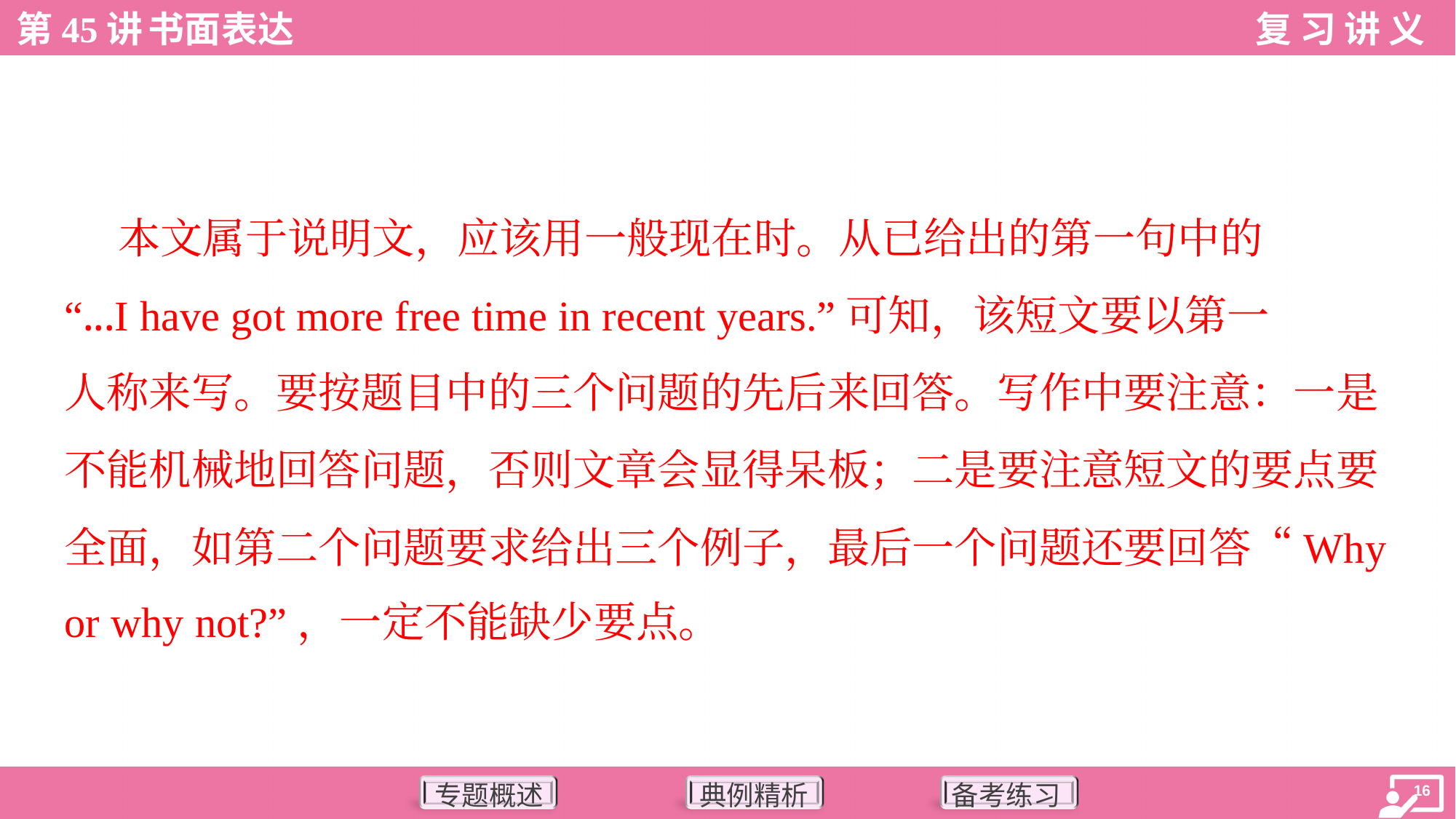

本文属于说明文，应该用一般现在时。从已给出的第一句中的
“...I have got more free time in recent years.”可知，该短文要以第一
人称来写。要按题目中的三个问题的先后来回答。写作中要注意：一是
不能机械地回答问题，否则文章会显得呆板；二是要注意短文的要点要
全面，如第二个问题要求给出三个例子，最后一个问题还要回答“Why
or why not?”，一定不能缺少要点。